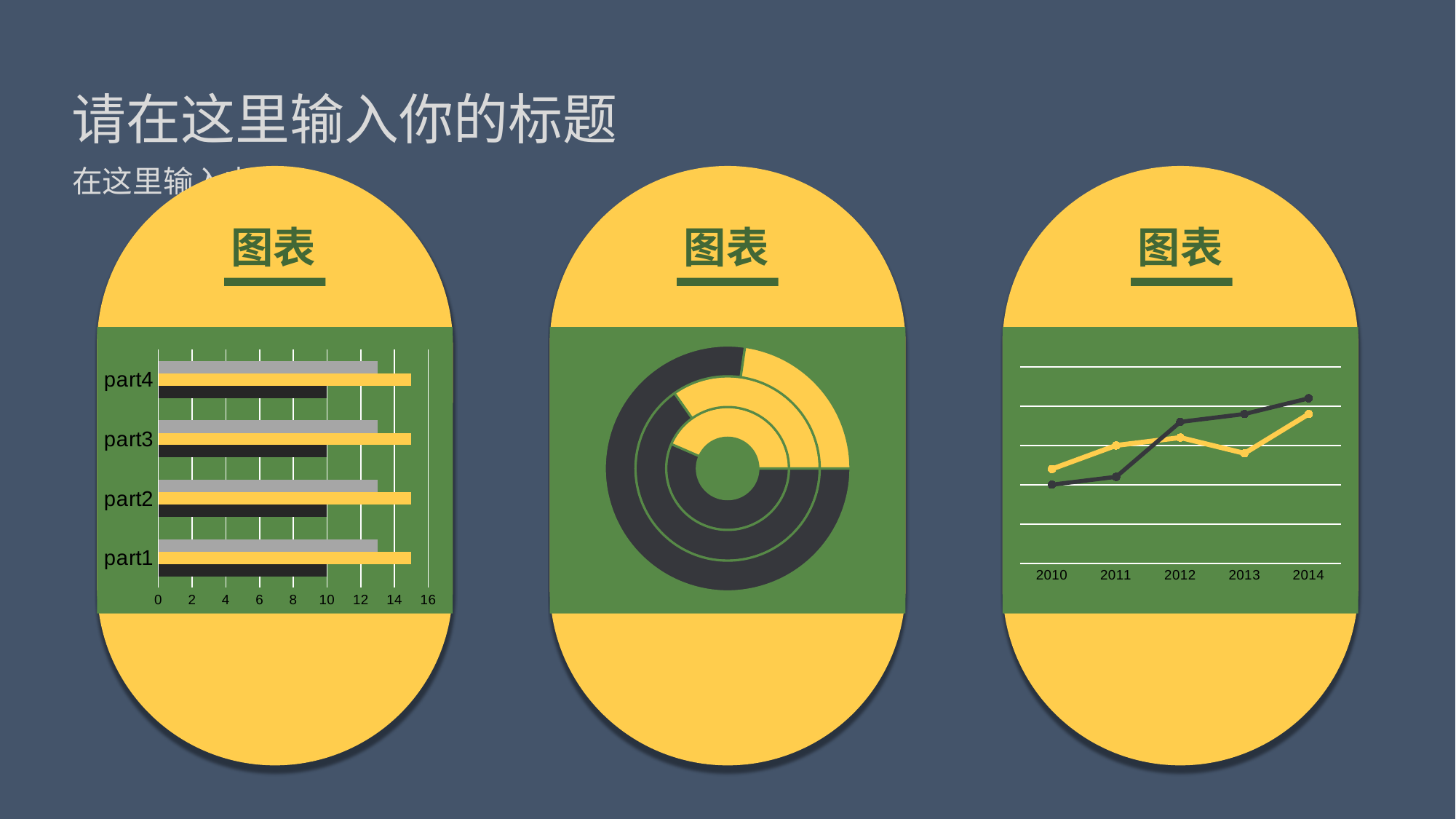

请在这里输入你的标题
在这里输入内容
图表
图表
图表

### Chart

| Category | 2012 | 2013 | 2014 |
|---|---|---|---|
| 数据1 | 13.0 | 15.0 | 17.0 |
| 数据2 | 10.0 | 8.0 | 5.0 |

### Chart

| Category | word1 | word2 | word3 |
|---|---|---|---|
| part1 | 10.0 | 15.0 | 13.0 |
| part2 | 10.0 | 15.0 | 13.0 |
| part3 | 10.0 | 15.0 | 13.0 |
| part4 | 10.0 | 15.0 | 13.0 |

### Chart

| Category | 数据1 | 数据2 |
|---|---|---|
| 2010 | 12.0 | 10.0 |
| 2011 | 15.0 | 11.0 |
| 2012 | 16.0 | 18.0 |
| 2013 | 14.0 | 19.0 |
| 2014 | 19.0 | 21.0 |